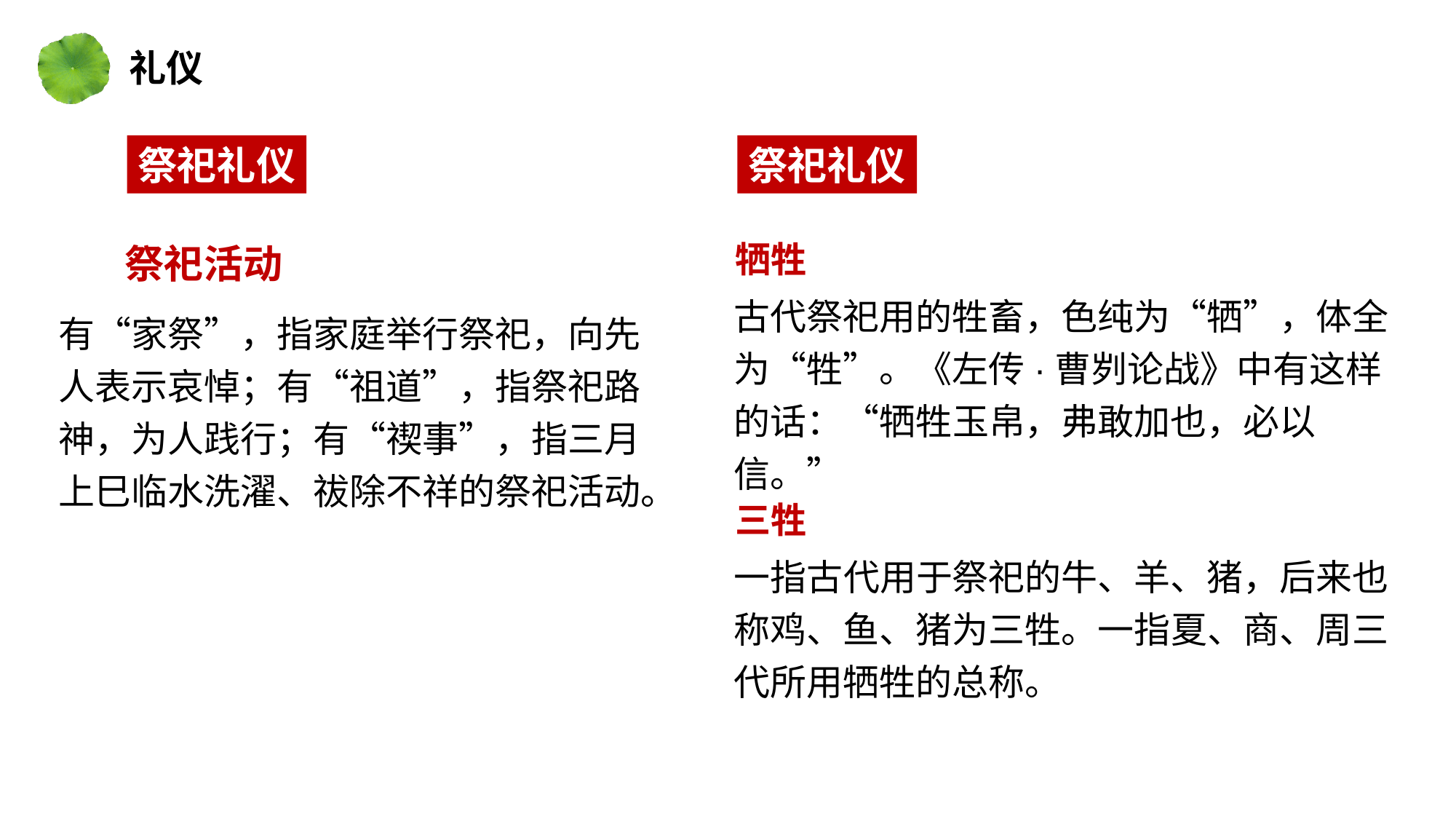

礼仪
祭祀礼仪
祭祀礼仪
祭祀活动
牺牲
古代祭祀用的牲畜，色纯为“牺”，体全为“牲”。《左传·曹刿论战》中有这样的话：“牺牲玉帛，弗敢加也，必以信。”
有“家祭”，指家庭举行祭祀，向先人表示哀悼；有“祖道”，指祭祀路神，为人践行；有“禊事”，指三月上巳临水洗濯、祓除不祥的祭祀活动。
三牲
一指古代用于祭祀的牛、羊、猪，后来也称鸡、鱼、猪为三牲。一指夏、商、周三代所用牺牲的总称。